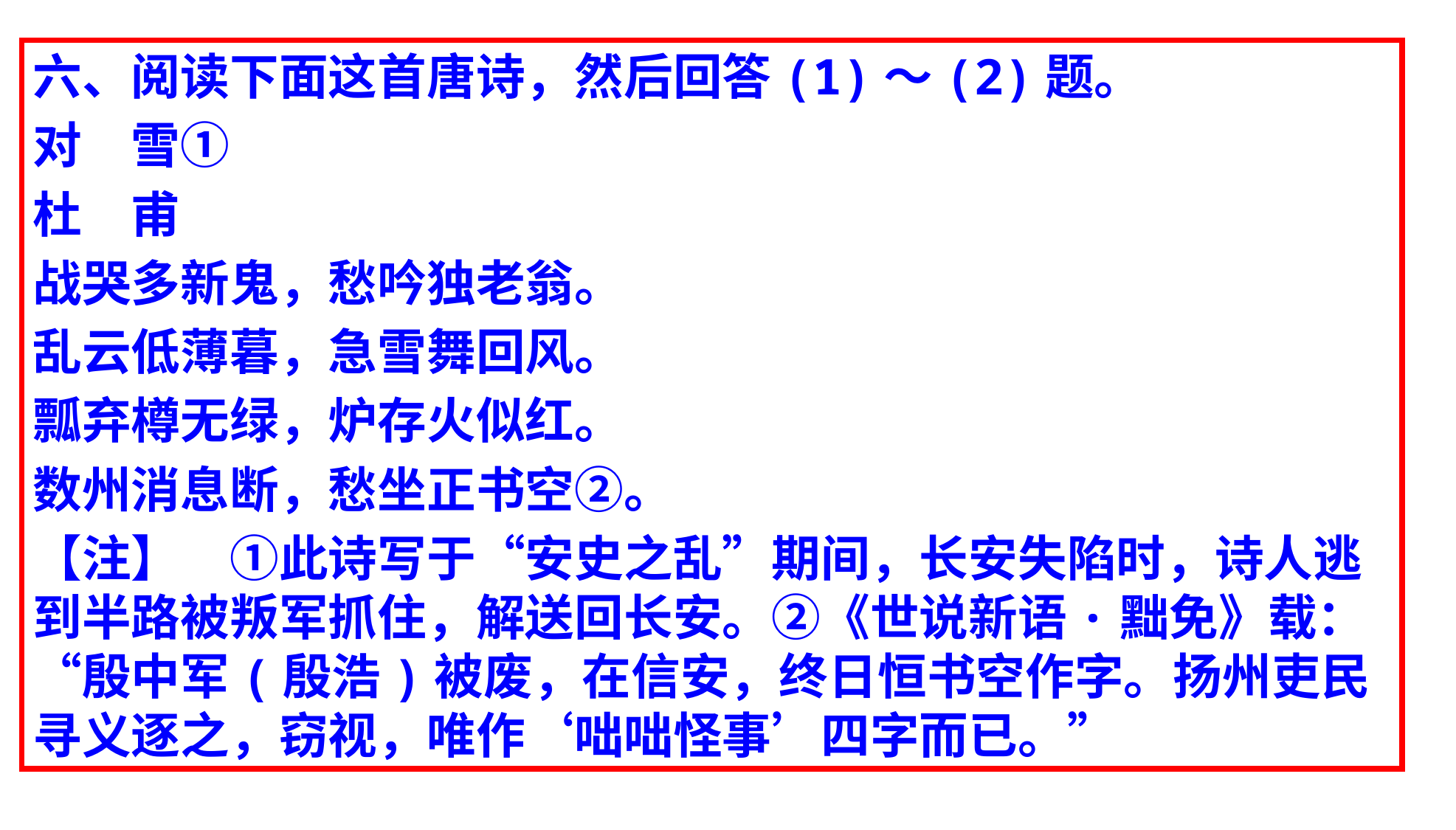

六、阅读下面这首唐诗，然后回答(1)～(2)题。
对　雪①
杜　甫
战哭多新鬼，愁吟独老翁。
乱云低薄暮，急雪舞回风。
瓢弃樽无绿，炉存火似红。
数州消息断，愁坐正书空②。
【注】　①此诗写于“安史之乱”期间，长安失陷时，诗人逃到半路被叛军抓住，解送回长安。②《世说新语·黜免》载：“殷中军(殷浩)被废，在信安，终日恒书空作字。扬州吏民寻义逐之，窃视，唯作‘咄咄怪事’四字而已。”